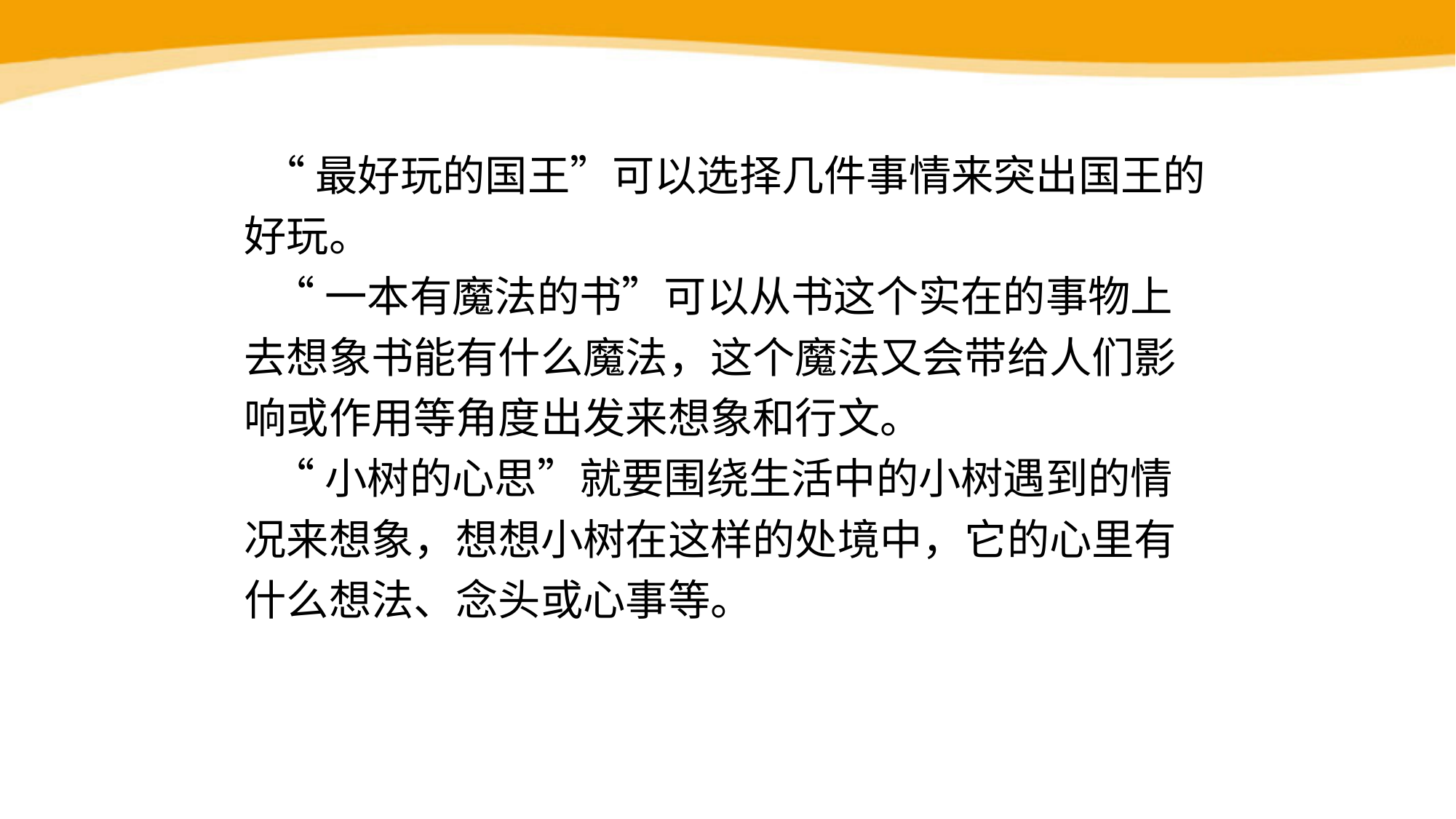

“最好玩的国王”可以选择几件事情来突出国王的好玩。
   “一本有魔法的书”可以从书这个实在的事物上去想象书能有什么魔法，这个魔法又会带给人们影响或作用等角度出发来想象和行文。
   “小树的心思”就要围绕生活中的小树遇到的情况来想象，想想小树在这样的处境中，它的心里有什么想法、念头或心事等。